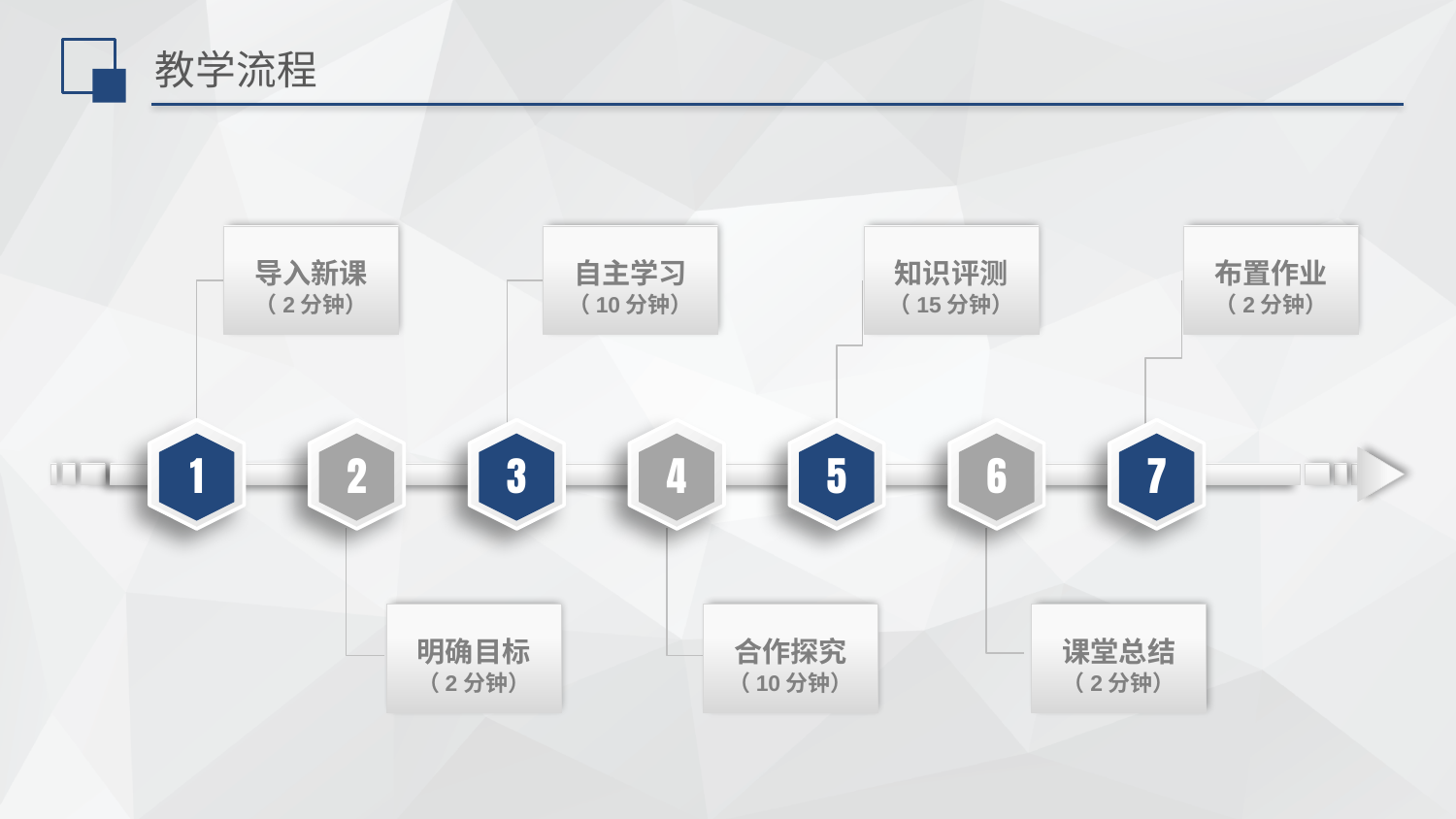

# 教学流程

导入新课
（2分钟）

自主学习
（10分钟）

知识评测
（15分钟）

布置作业
（2分钟）

1

2

3

4

5

6

7

明确目标
（2分钟）

合作探究
（10分钟）

课堂总结
（2分钟）